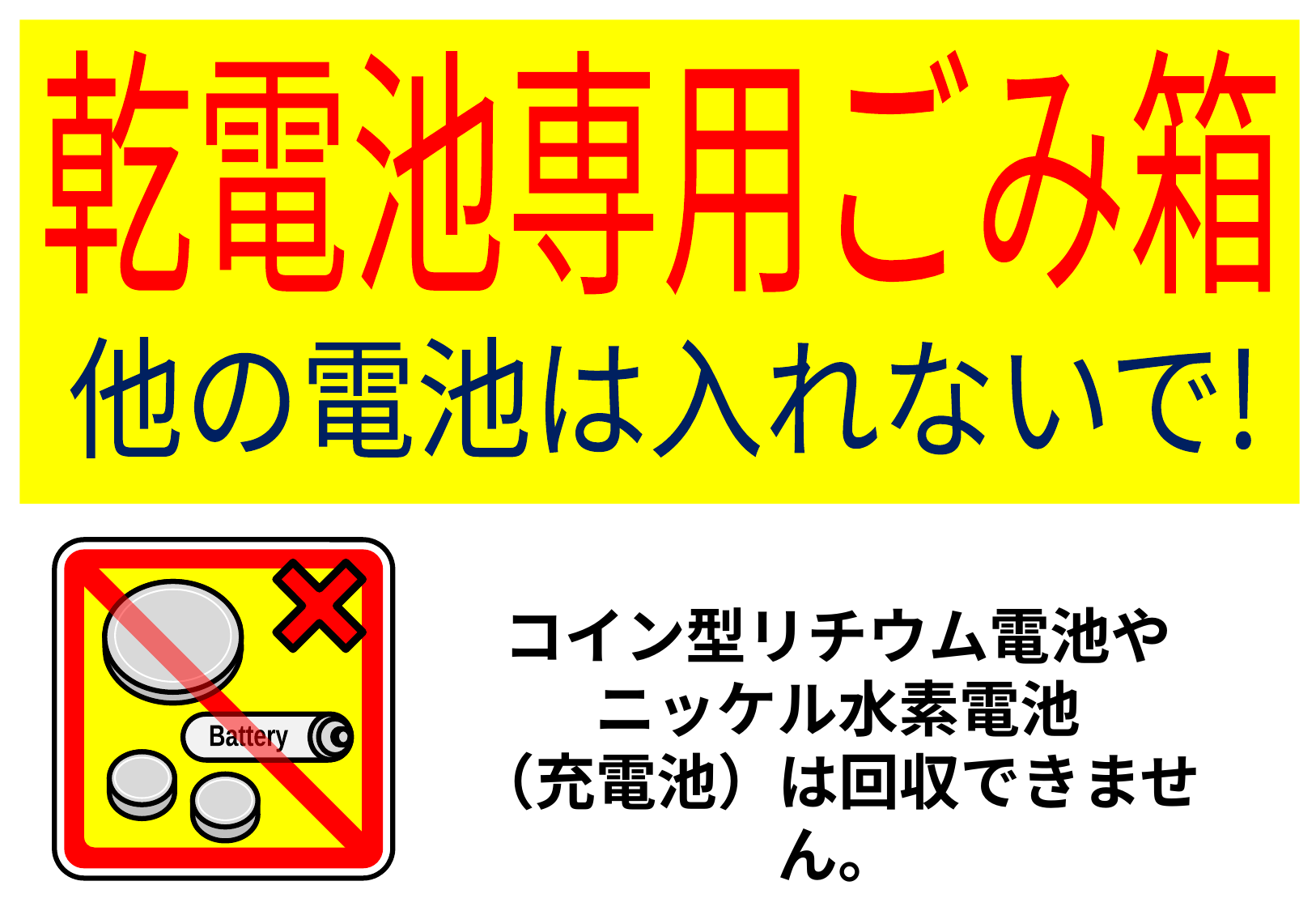

乾電池専用ごみ箱
他の電池は入れないで!

Battery

コイン型リチウム電池や
ニッケル水素電池
（充電池）は回収できません。